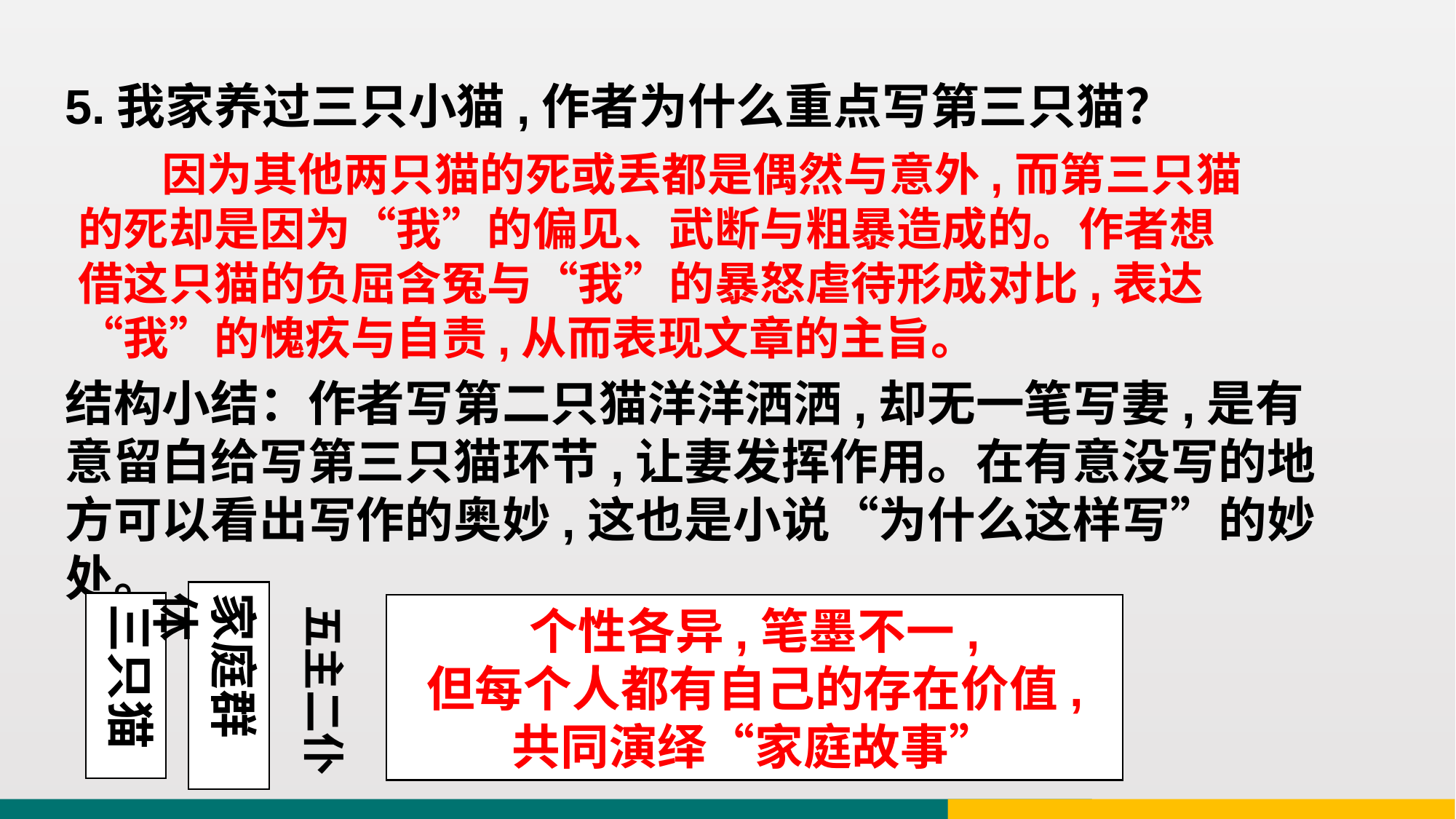

5.我家养过三只小猫,作者为什么重点写第三只猫？
       因为其他两只猫的死或丢都是偶然与意外,而第三只猫的死却是因为“我”的偏见、武断与粗暴造成的。作者想借这只猫的负屈含冤与“我”的暴怒虐待形成对比,表达“我”的愧疚与自责,从而表现文章的主旨。
结构小结：作者写第二只猫洋洋洒洒,却无一笔写妻,是有意留白给写第三只猫环节,让妻发挥作用。在有意没写的地方可以看出写作的奥妙,这也是小说“为什么这样写”的妙处。
家庭群体
三只猫
五主二仆
个性各异,笔墨不一,
但每个人都有自己的存在价值,
共同演绎“家庭故事”